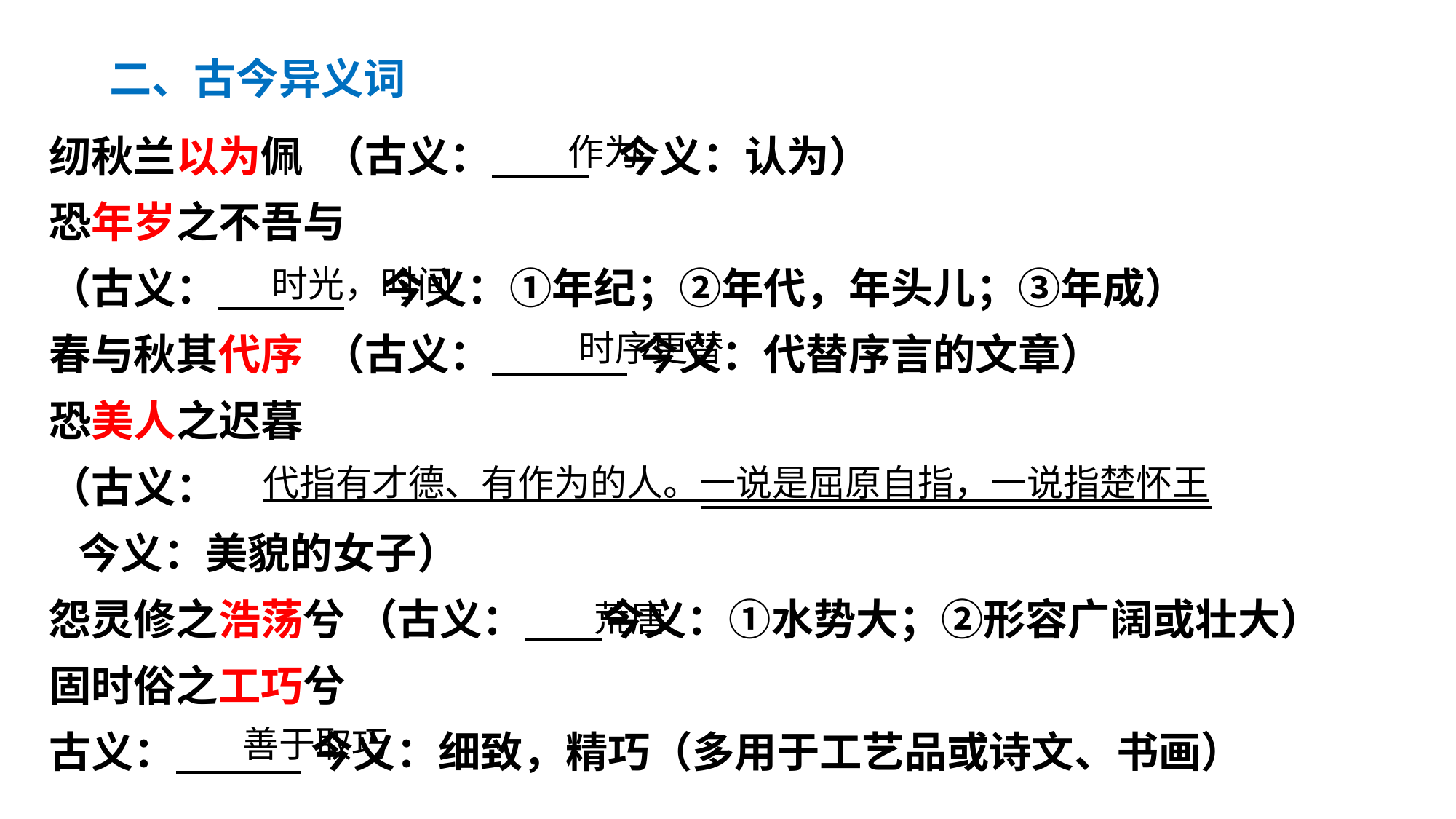

二、古今异义词
纫秋兰以为佩  （古义：             今义：认为）
恐年岁之不吾与
（古义：                 今义：①年纪；②年代，年头儿；③年成）
春与秋其代序  （古义：               今义：代替序言的文章）
恐美人之迟暮
（古义：
  今义：美貌的女子）
怨灵修之浩荡兮 （古义：        今义：①水势大；②形容广阔或壮大）
固时俗之工巧兮
古义：              今义：细致，精巧（多用于工艺品或诗文、书画）
作为
时光，时间
时序更替
代指有才德、有作为的人。一说是屈原自指，一说指楚怀王
荒唐
善于取巧